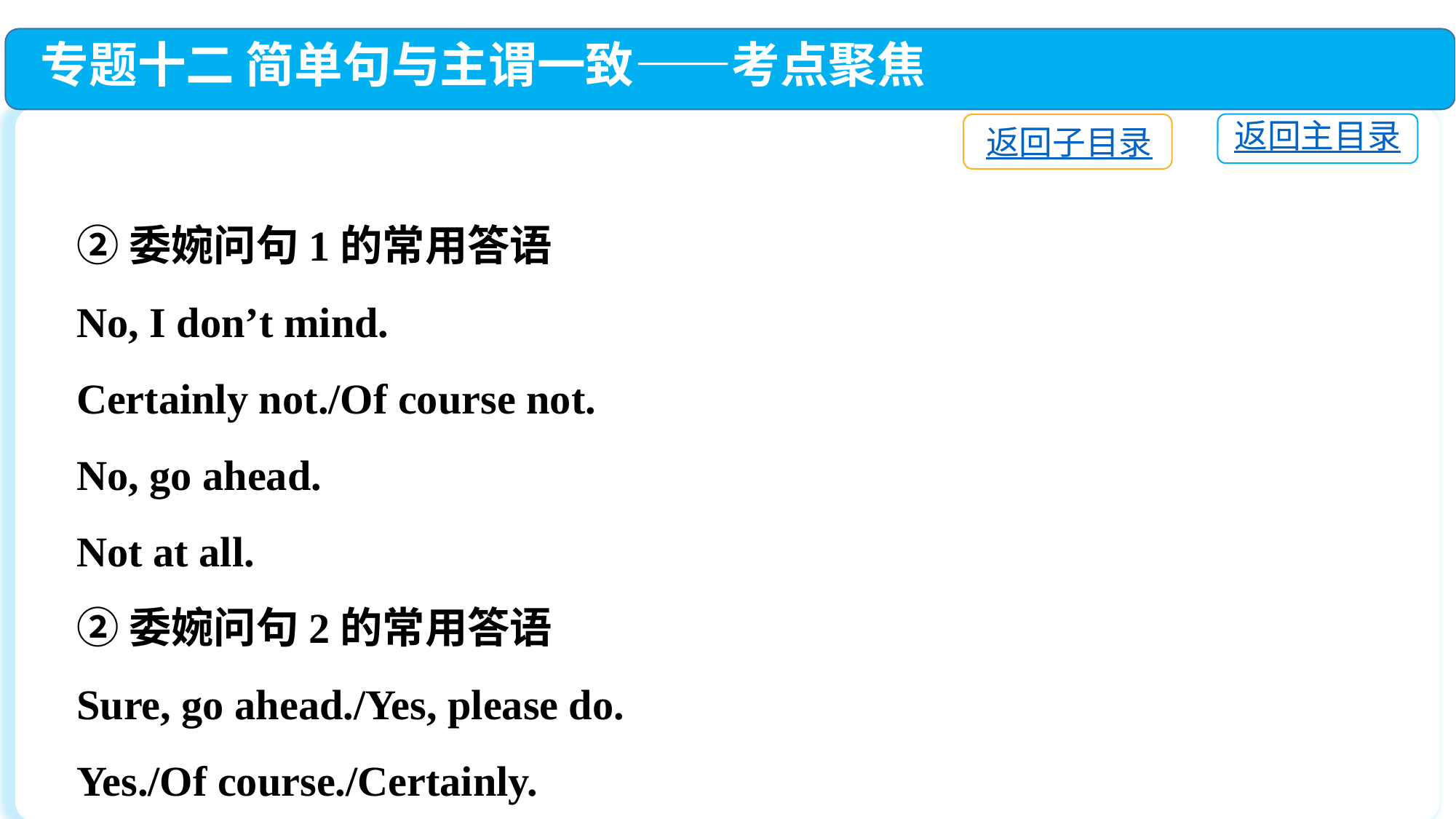

专题十二 简单句与主谓一致——考点聚焦

返回主目录

返回子目录
②委婉问句1的常用答语
No, I don’t mind.
Certainly not./Of course not.
No, go ahead.
Not at all.
②委婉问句2的常用答语
Sure, go ahead./Yes, please do.
Yes./Of course./Certainly.